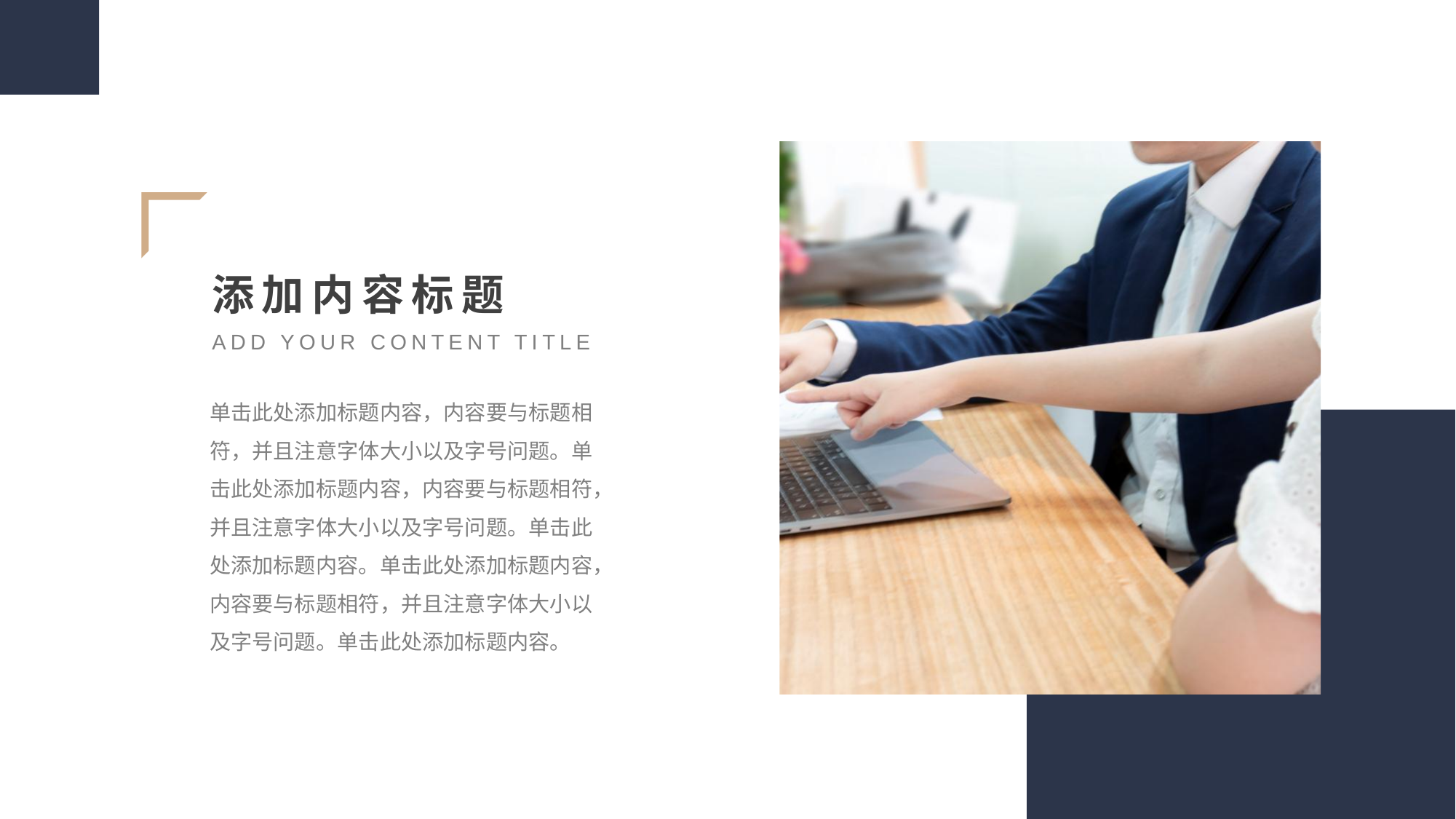

添加内容标题
ADD YOUR CONTENT TITLE
单击此处添加标题内容，内容要与标题相符，并且注意字体大小以及字号问题。单击此处添加标题内容，内容要与标题相符，并且注意字体大小以及字号问题。单击此处添加标题内容。单击此处添加标题内容，内容要与标题相符，并且注意字体大小以及字号问题。单击此处添加标题内容。